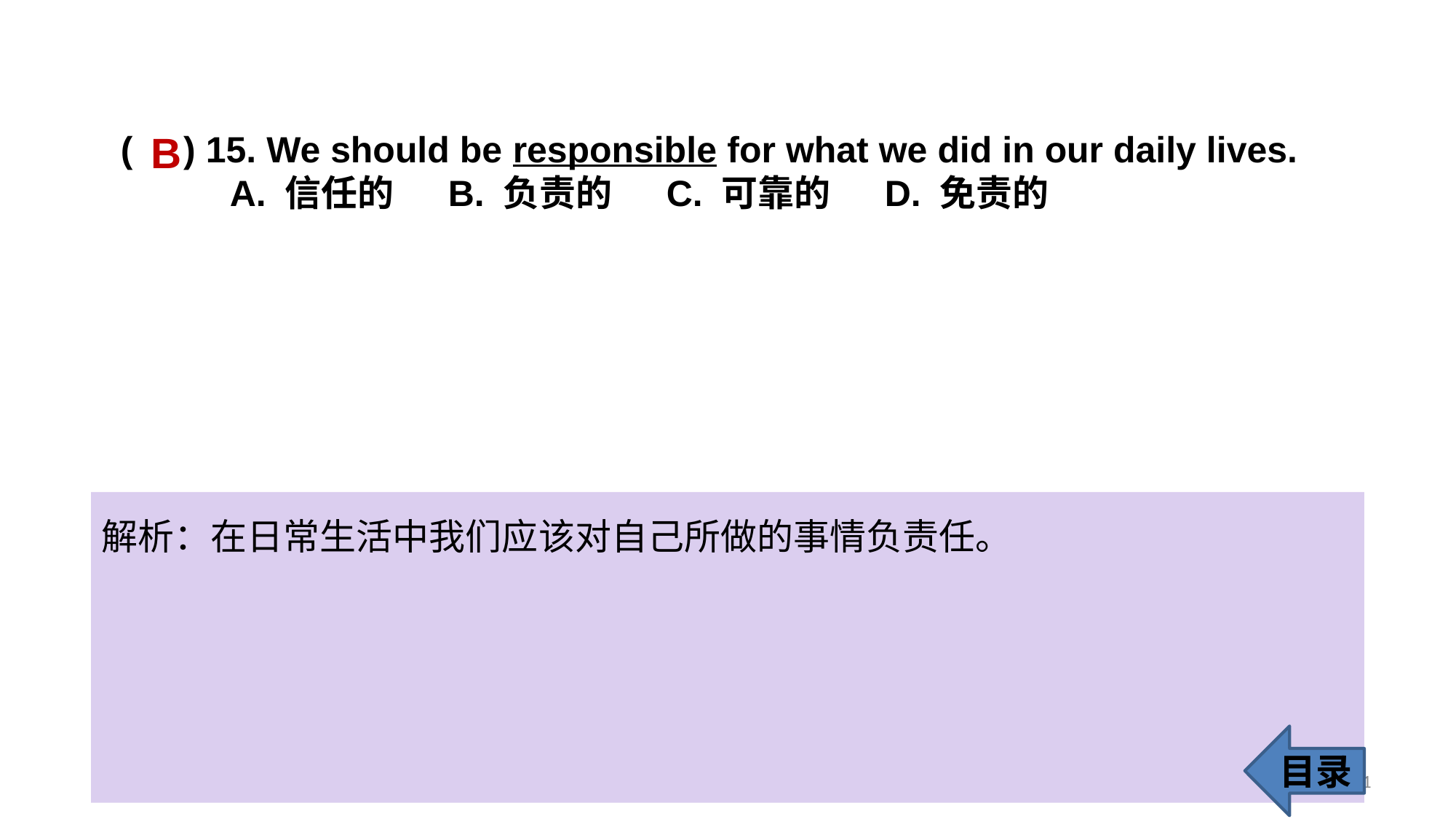

(     ) 15. We should be responsible for what we did in our daily lives.
	A. 信任的 	B. 负责的 	C. 可靠的 	D. 免责的
B

解析：在日常生活中我们应该对自己所做的事情负责任。
目录
21